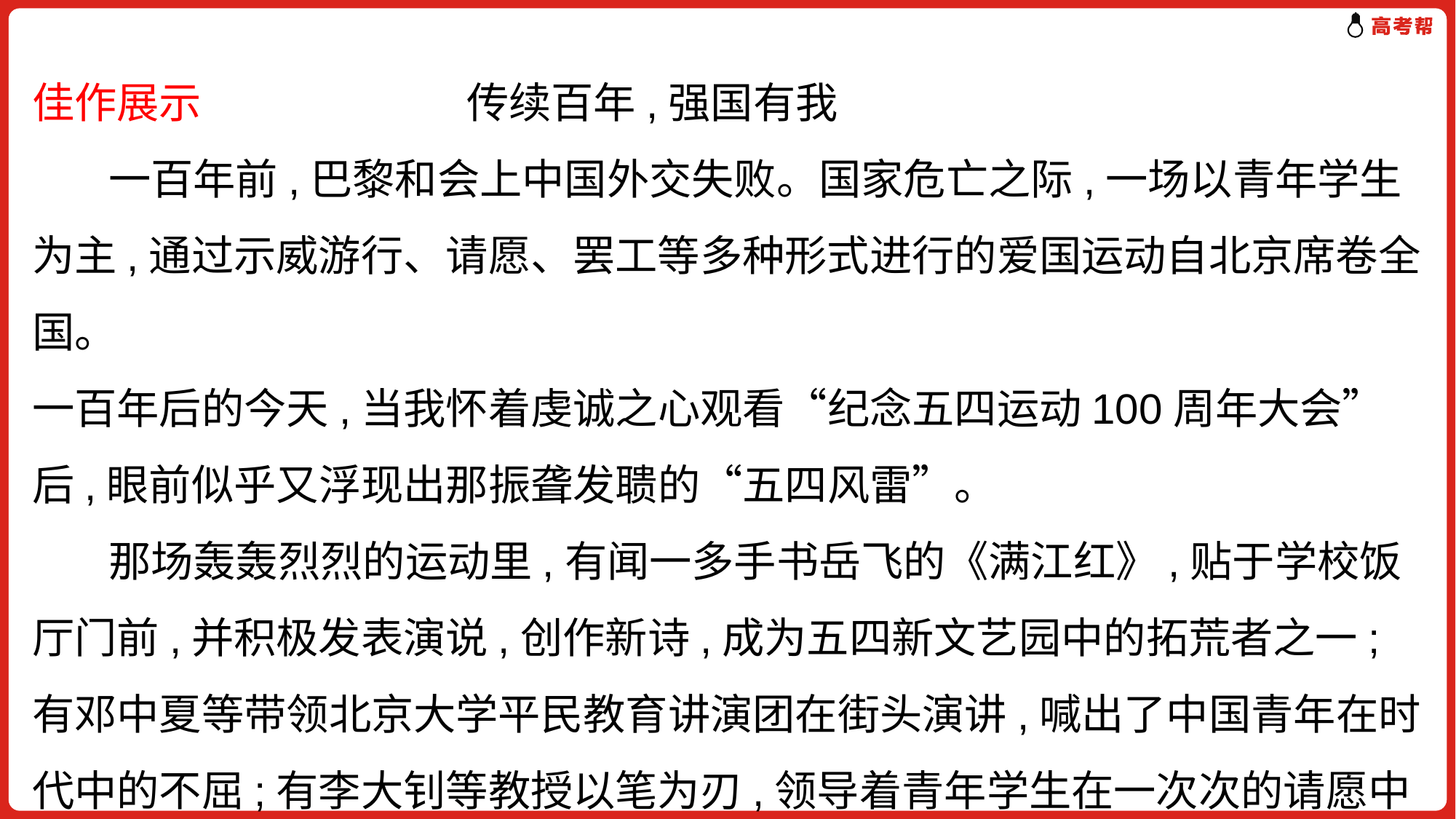

佳作展示                            传续百年,强国有我
       一百年前,巴黎和会上中国外交失败。国家危亡之际,一场以青年学生为主,通过示威游行、请愿、罢工等多种形式进行的爱国运动自北京席卷全国。
一百年后的今天,当我怀着虔诚之心观看“纪念五四运动100周年大会”后,眼前似乎又浮现出那振聋发聩的“五四风雷”。
       那场轰轰烈烈的运动里,有闻一多手书岳飞的《满江红》,贴于学校饭厅门前,并积极发表演说,创作新诗,成为五四新文艺园中的拓荒者之一;有邓中夏等带领北京大学平民教育讲演团在街头演讲,喊出了中国青年在时代中的不屈;有李大钊等教授以笔为刃,领导着青年学生在一次次的请愿中坚定爱国